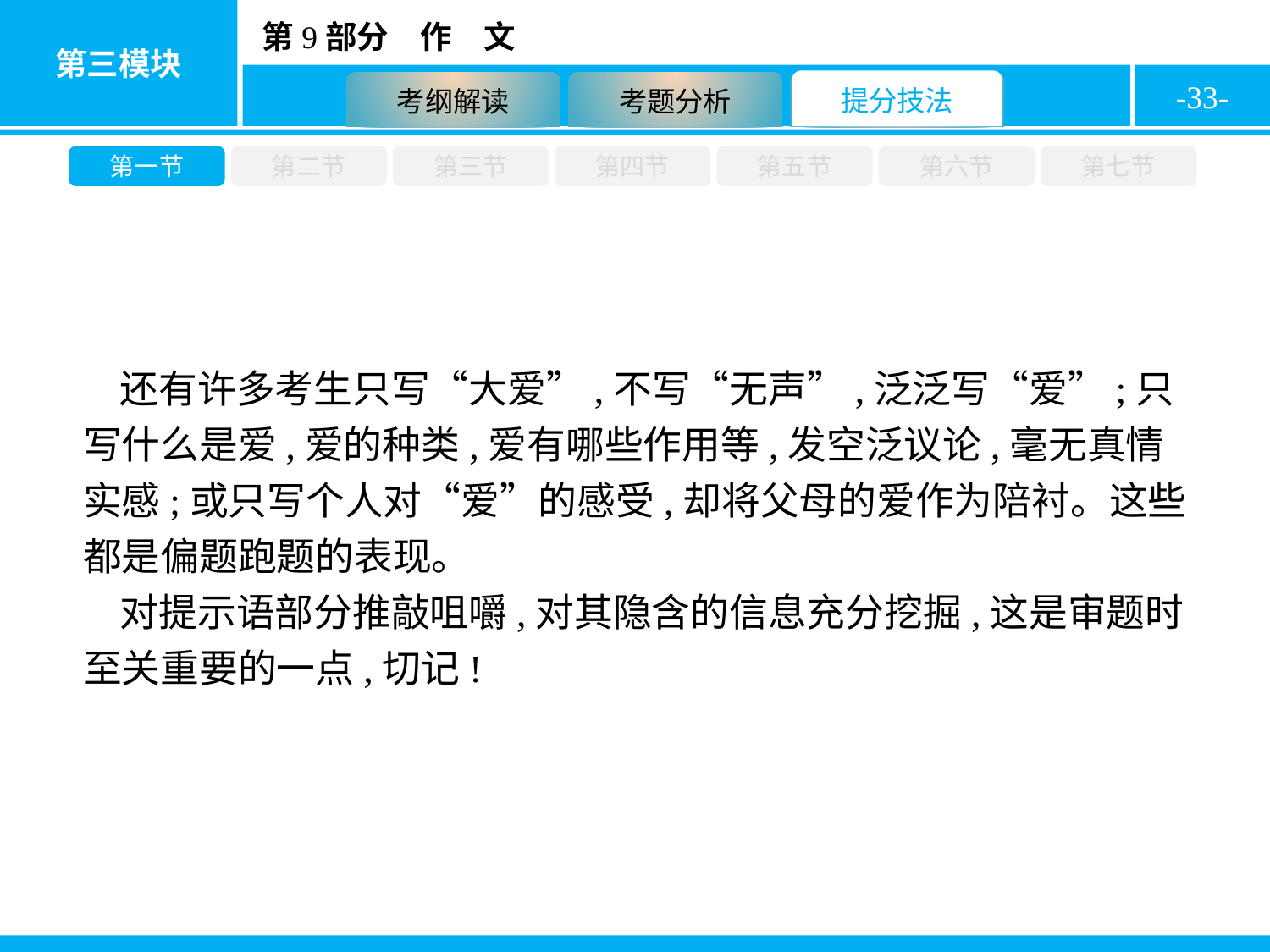

-33-
第一节
第二节
第三节
第四节
第五节
第六节
第七节
还有许多考生只写“大爱”,不写“无声”,泛泛写“爱”;只写什么是爱,爱的种类,爱有哪些作用等,发空泛议论,毫无真情实感;或只写个人对“爱”的感受,却将父母的爱作为陪衬。这些都是偏题跑题的表现。
对提示语部分推敲咀嚼,对其隐含的信息充分挖掘,这是审题时至关重要的一点,切记!